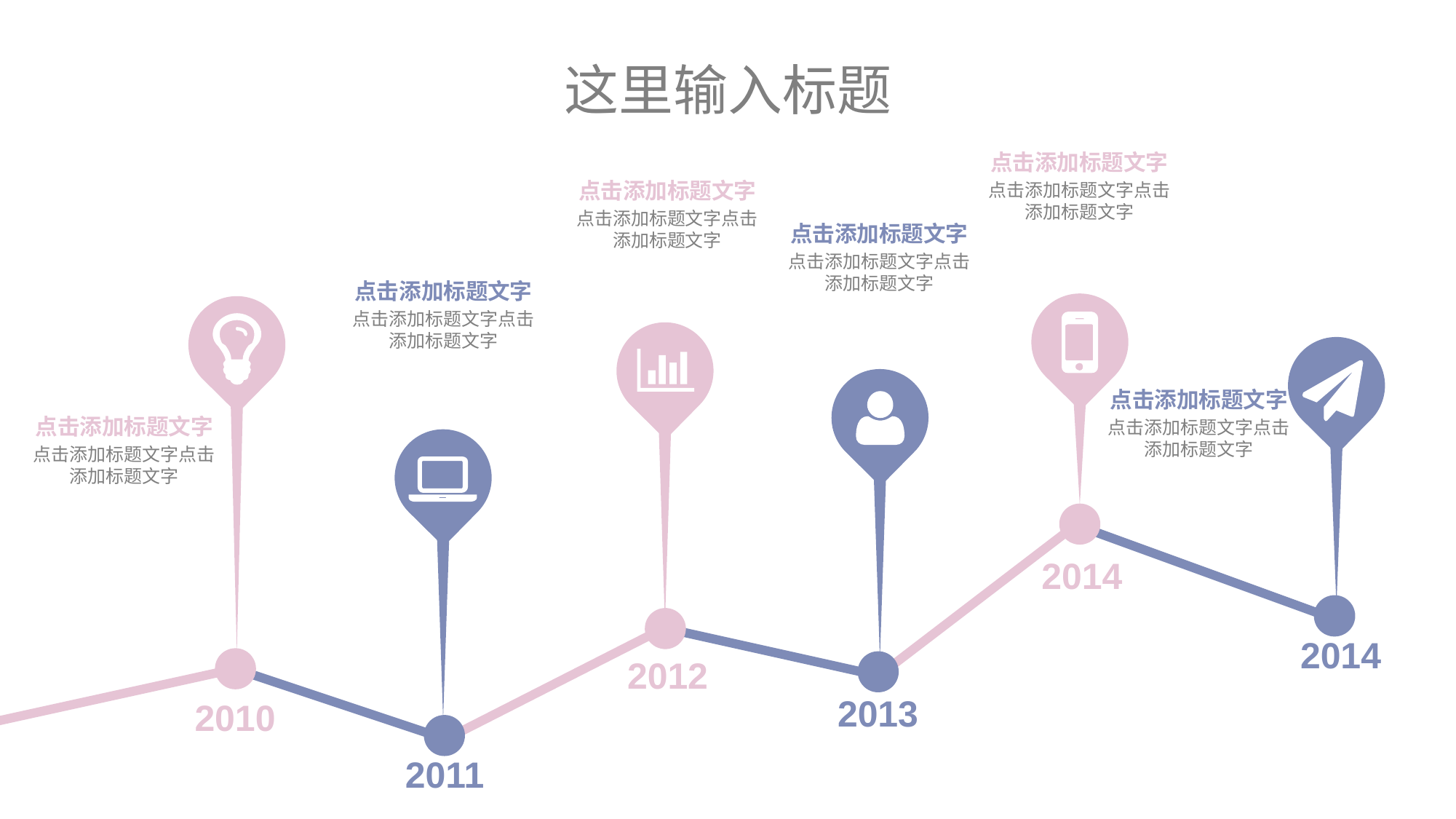

这里输入标题
点击添加标题文字
点击添加标题文字点击添加标题文字
点击添加标题文字
点击添加标题文字点击添加标题文字
点击添加标题文字
点击添加标题文字点击添加标题文字
点击添加标题文字
点击添加标题文字点击添加标题文字

点击添加标题文字
点击添加标题文字点击添加标题文字

点击添加标题文字
点击添加标题文字点击添加标题文字

2014

2014
2012

2013
2010

2011